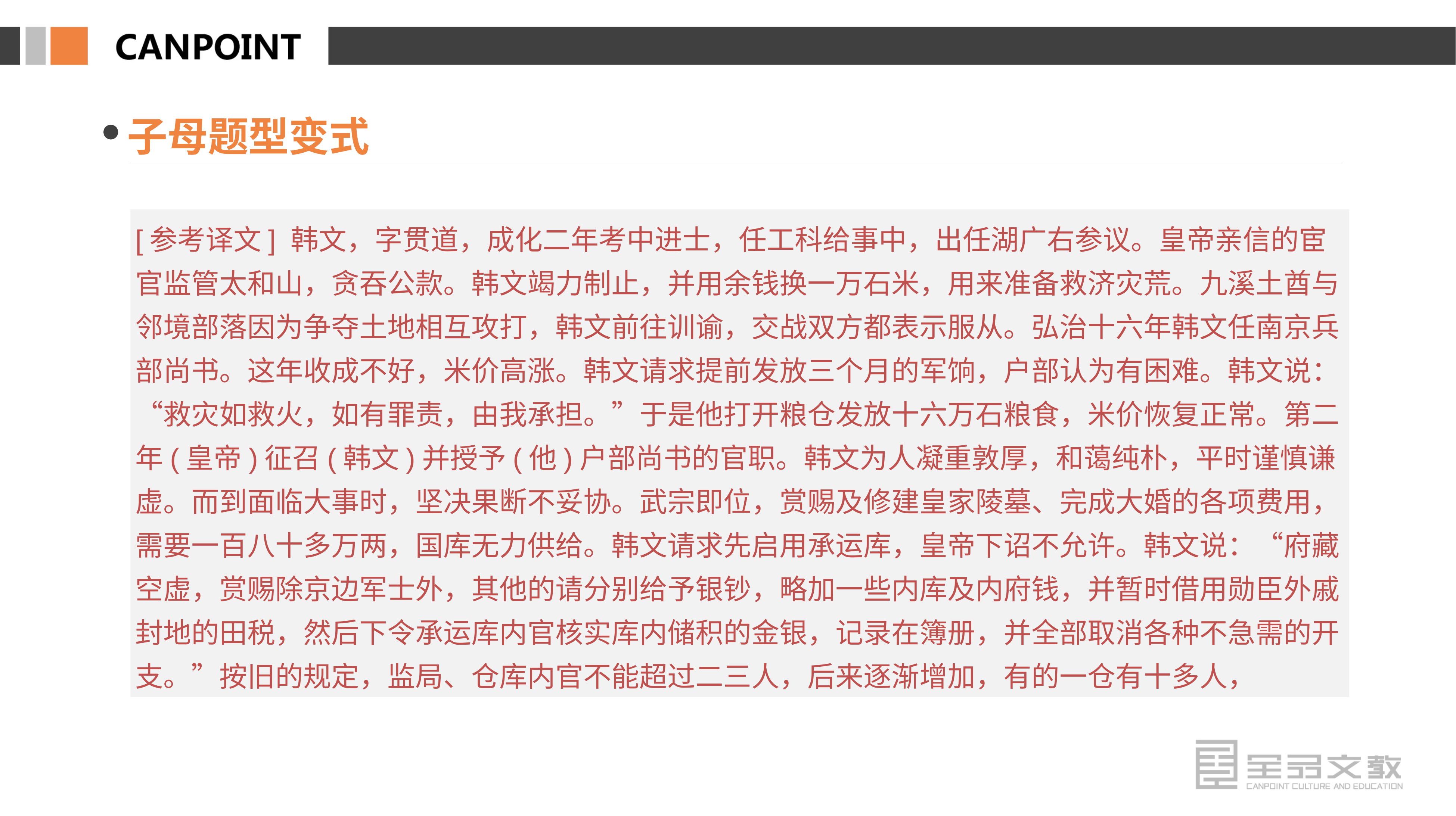

子母题型变式

[参考译文] 韩文，字贯道，成化二年考中进士，任工科给事中，出任湖广右参议。皇帝亲信的宦官监管太和山，贪吞公款。韩文竭力制止，并用余钱换一万石米，用来准备救济灾荒。九溪土酋与邻境部落因为争夺土地相互攻打，韩文前往训谕，交战双方都表示服从。弘治十六年韩文任南京兵部尚书。这年收成不好，米价高涨。韩文请求提前发放三个月的军饷，户部认为有困难。韩文说：“救灾如救火，如有罪责，由我承担。”于是他打开粮仓发放十六万石粮食，米价恢复正常。第二年(皇帝)征召(韩文)并授予(他)户部尚书的官职。韩文为人凝重敦厚，和蔼纯朴，平时谨慎谦虚。而到面临大事时，坚决果断不妥协。武宗即位，赏赐及修建皇家陵墓、完成大婚的各项费用，需要一百八十多万两，国库无力供给。韩文请求先启用承运库，皇帝下诏不允许。韩文说：“府藏空虚，赏赐除京边军士外，其他的请分别给予银钞，略加一些内库及内府钱，并暂时借用勋臣外戚封地的田税，然后下令承运库内官核实库内储积的金银，记录在簿册，并全部取消各种不急需的开支。”按旧的规定，监局、仓库内官不能超过二三人，后来逐渐增加，有的一仓有十多人，